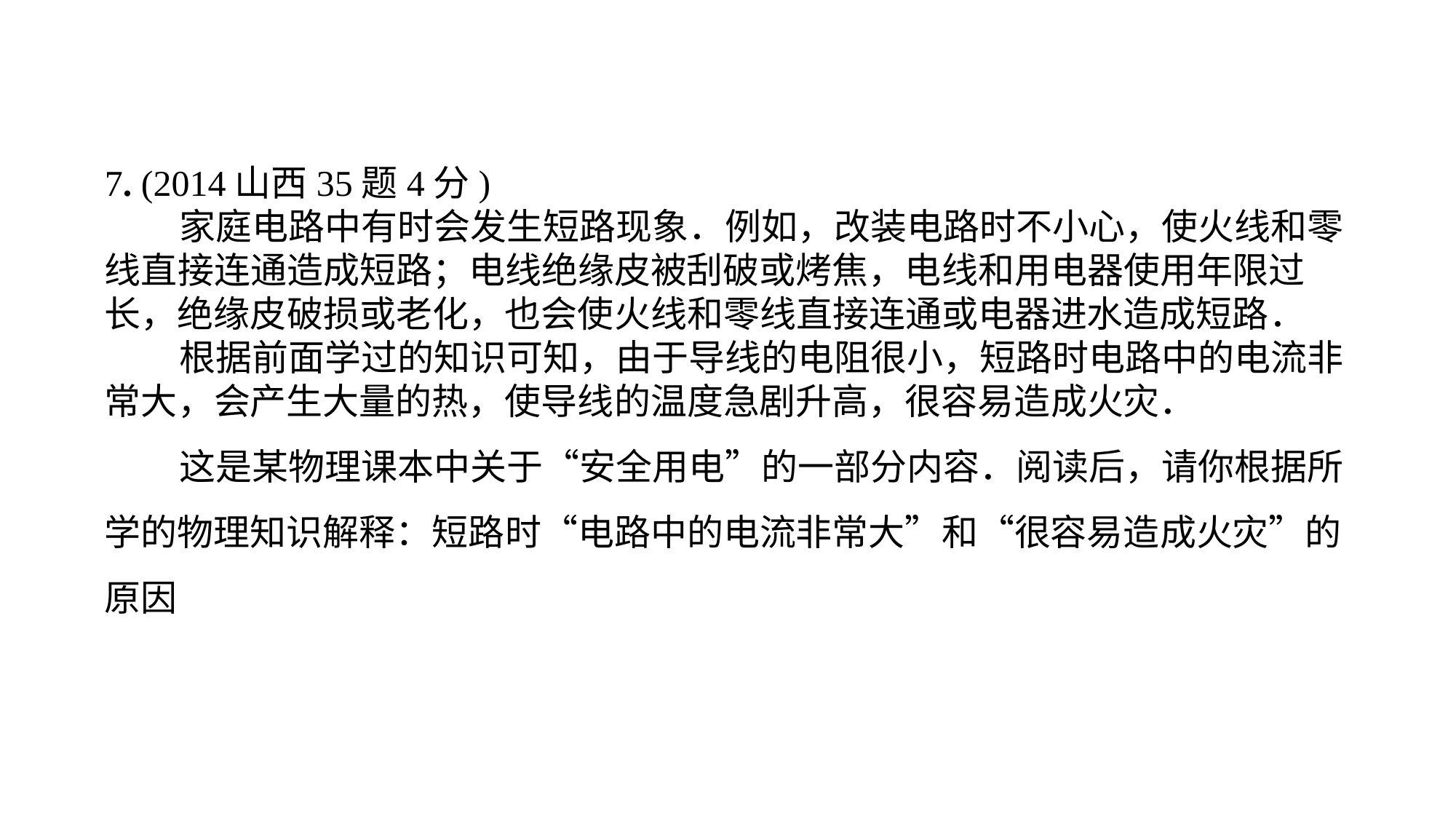

7. (2014山西35题4分)        家庭电路中有时会发生短路现象．例如，改装电路时不小心，使火线和零线直接连通造成短路；电线绝缘皮被刮破或烤焦，电线和用电器使用年限过长，绝缘皮破损或老化，也会使火线和零线直接连通或电器进水造成短路．        根据前面学过的知识可知，由于导线的电阻很小，短路时电路中的电流非常大，会产生大量的热，使导线的温度急剧升高，很容易造成火灾．        这是某物理课本中关于“安全用电”的一部分内容．阅读后，请你根据所学的物理知识解释：短路时“电路中的电流非常大”和“很容易造成火灾”的原因